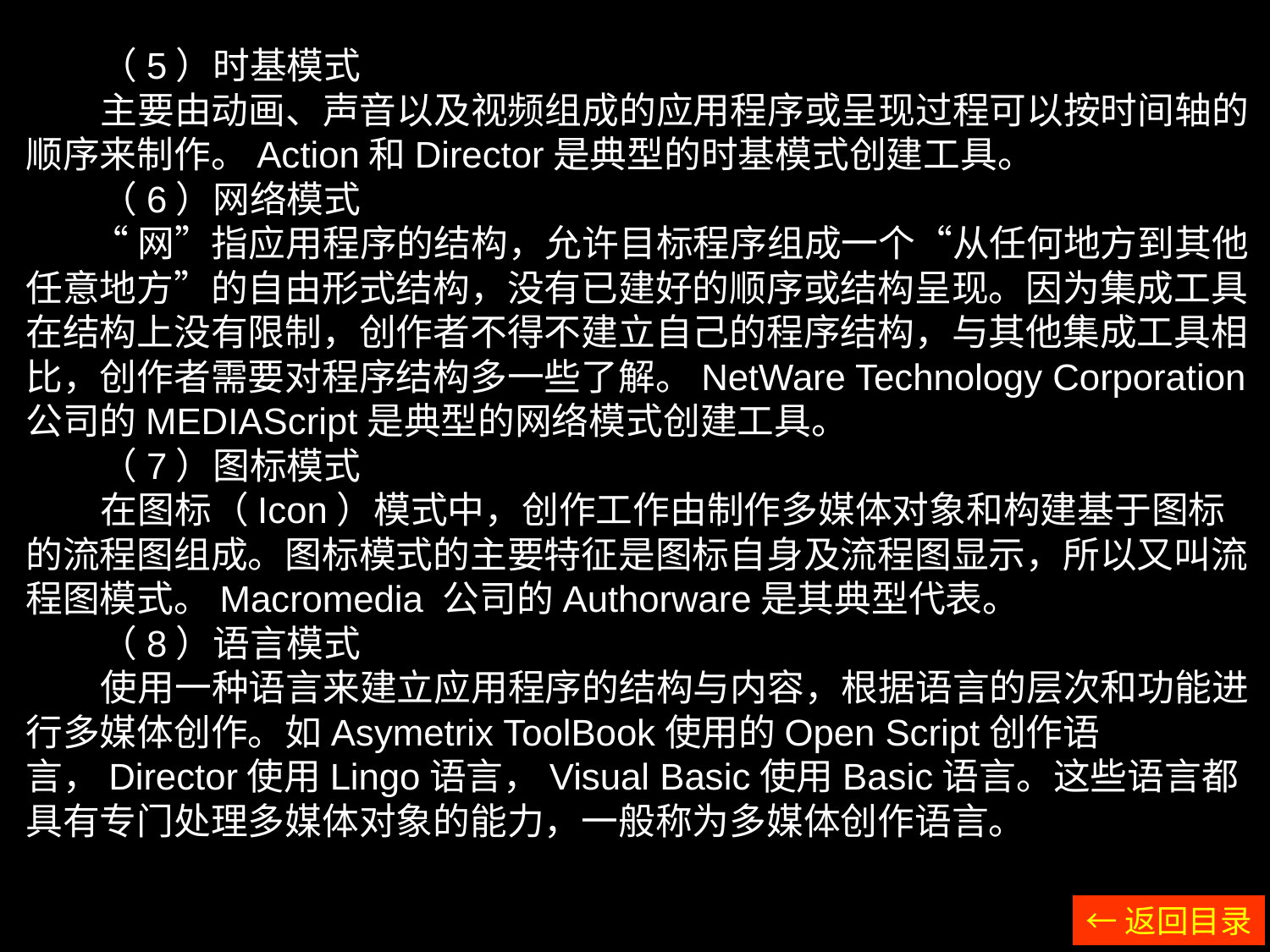

（5）时基模式
        主要由动画、声音以及视频组成的应用程序或呈现过程可以按时间轴的顺序来制作。Action和Director是典型的时基模式创建工具。
        （6）网络模式
        “网”指应用程序的结构，允许目标程序组成一个“从任何地方到其他任意地方”的自由形式结构，没有已建好的顺序或结构呈现。因为集成工具在结构上没有限制，创作者不得不建立自己的程序结构，与其他集成工具相比，创作者需要对程序结构多一些了解。NetWare Technology Corporation公司的MEDIAScript是典型的网络模式创建工具。
        （7）图标模式
        在图标（Icon）模式中，创作工作由制作多媒体对象和构建基于图标的流程图组成。图标模式的主要特征是图标自身及流程图显示，所以又叫流程图模式。Macromedia 公司的Authorware是其典型代表。
        （8）语言模式
        使用一种语言来建立应用程序的结构与内容，根据语言的层次和功能进行多媒体创作。如Asymetrix ToolBook使用的Open Script创作语言，Director使用Lingo语言，Visual Basic使用Basic语言。这些语言都具有专门处理多媒体对象的能力，一般称为多媒体创作语言。
←返回目录